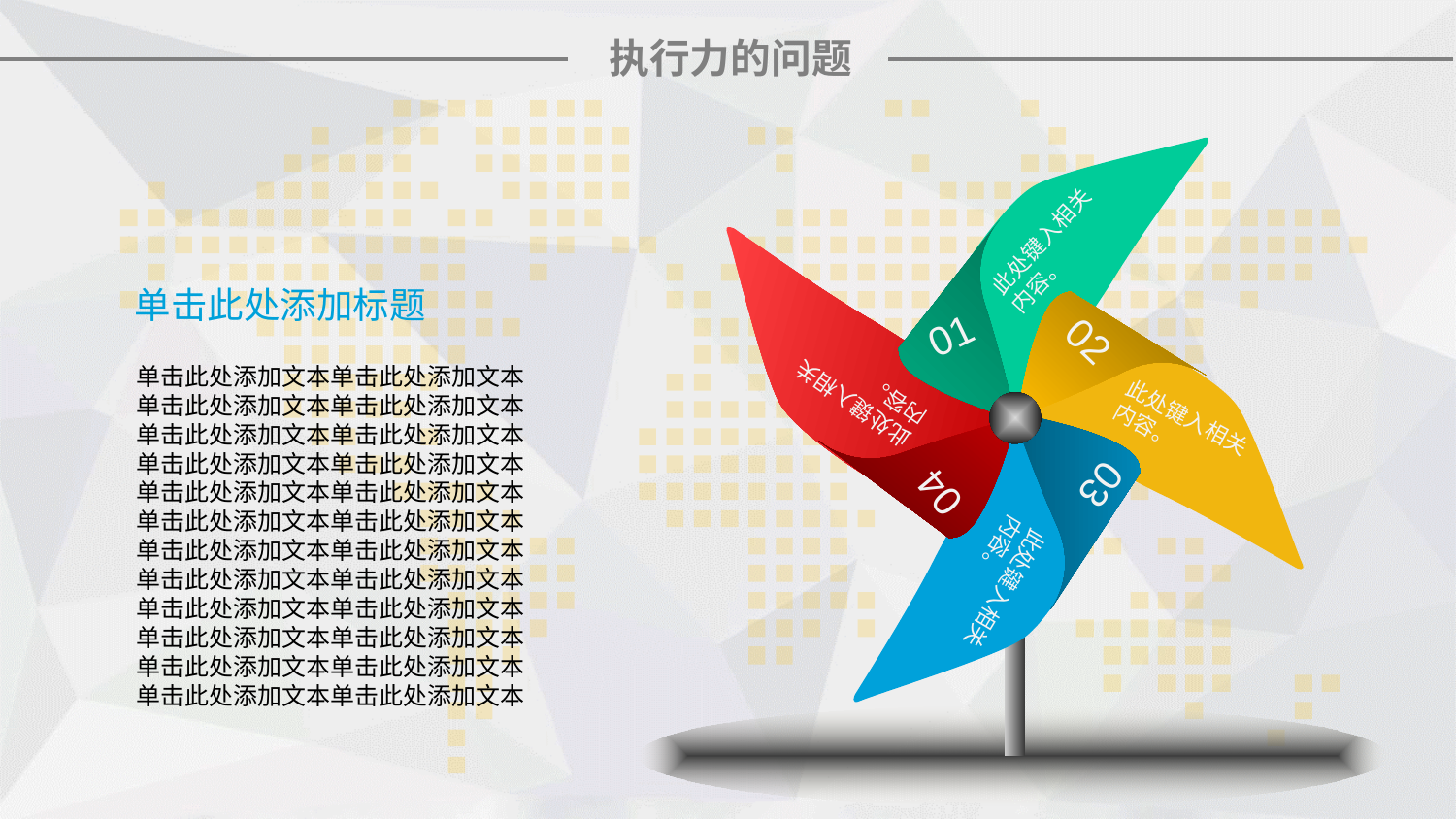

执行力的问题

此处键入相关内容。

01
02

此处键入相关内容。

此处键入相关内容。
04
03

此处键入相关内容。
单击此处添加标题
单击此处添加文本单击此处添加文本
单击此处添加文本单击此处添加文本
单击此处添加文本单击此处添加文本
单击此处添加文本单击此处添加文本
单击此处添加文本单击此处添加文本
单击此处添加文本单击此处添加文本
单击此处添加文本单击此处添加文本
单击此处添加文本单击此处添加文本
单击此处添加文本单击此处添加文本
单击此处添加文本单击此处添加文本
单击此处添加文本单击此处添加文本
单击此处添加文本单击此处添加文本